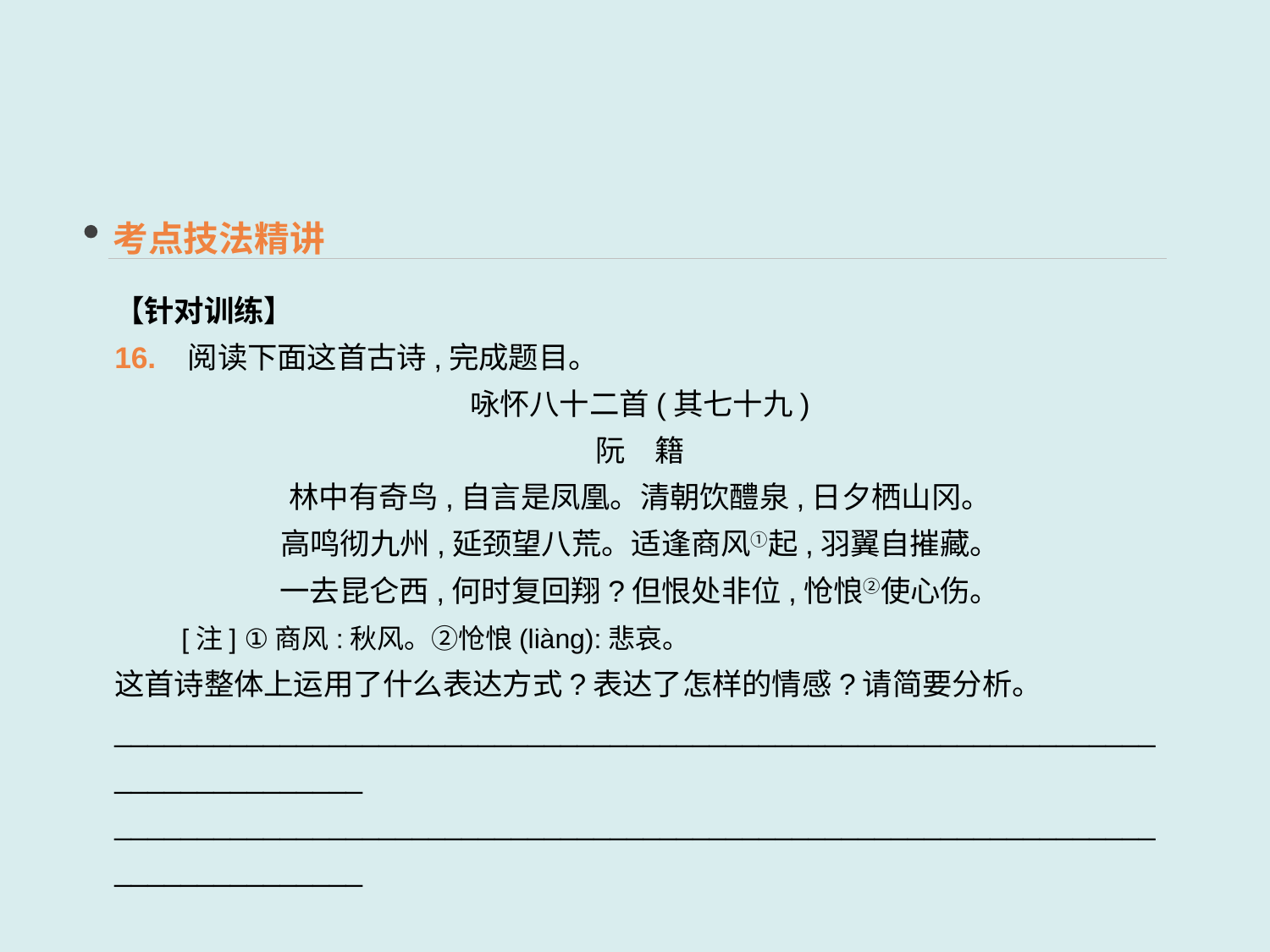

考点技法精讲

【针对训练】
16.   阅读下面这首古诗,完成题目。
咏怀八十二首(其七十九)
阮　籍
林中有奇鸟,自言是凤凰。清朝饮醴泉,日夕栖山冈。
高鸣彻九州,延颈望八荒。适逢商风①起,羽翼自摧藏。
一去昆仑西,何时复回翔?但恨处非位,怆悢②使心伤。
　　[注] ①商风:秋风。②怆悢(liàng):悲哀。
这首诗整体上运用了什么表达方式?表达了怎样的情感?请简要分析。
______________________________________________________________________________
______________________________________________________________________________